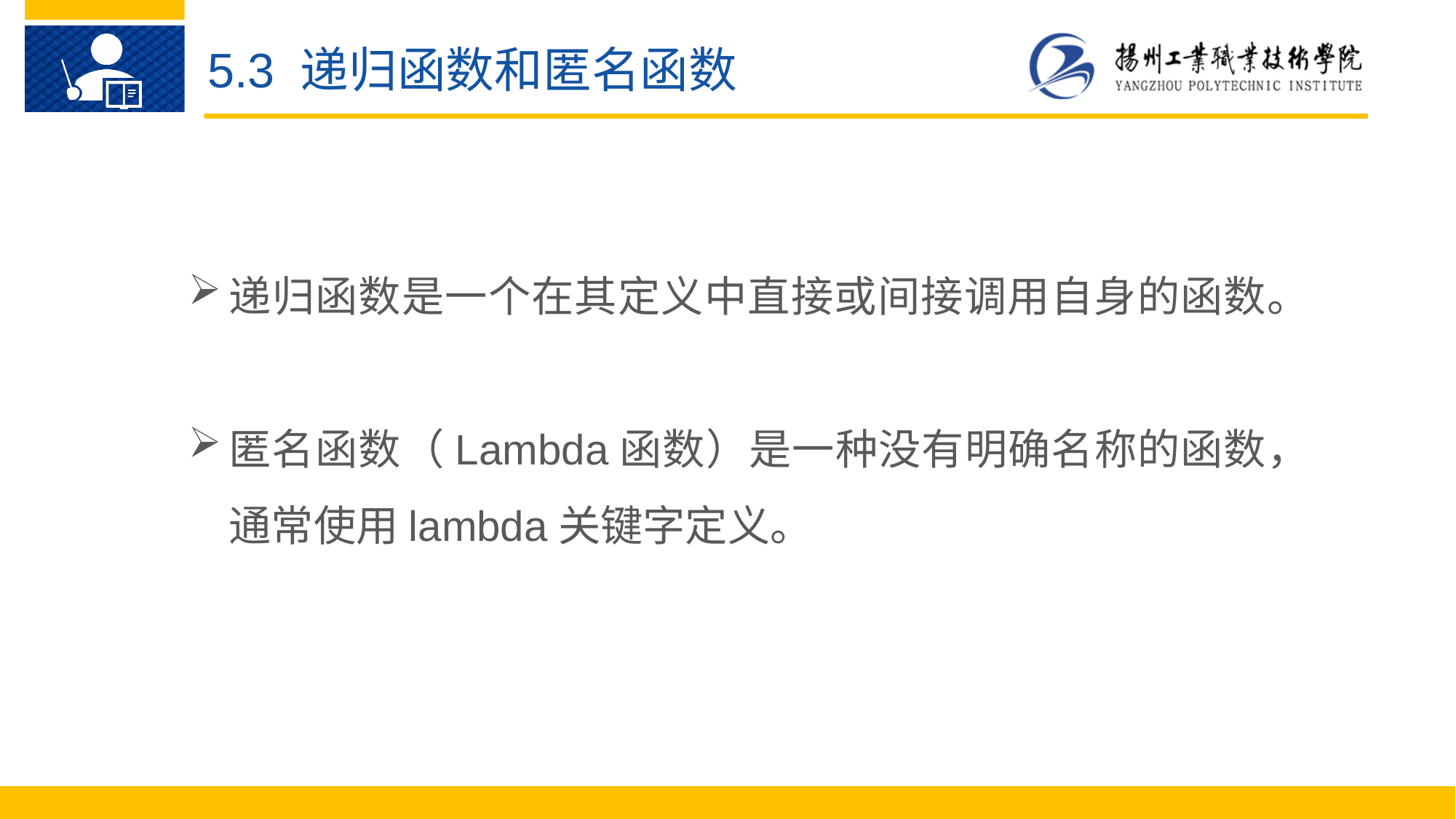

5.3 递归函数和匿名函数
递归函数是一个在其定义中直接或间接调用自身的函数。

匿名函数（Lambda函数）是一种没有明确名称的函数，通常使用lambda关键字定义。